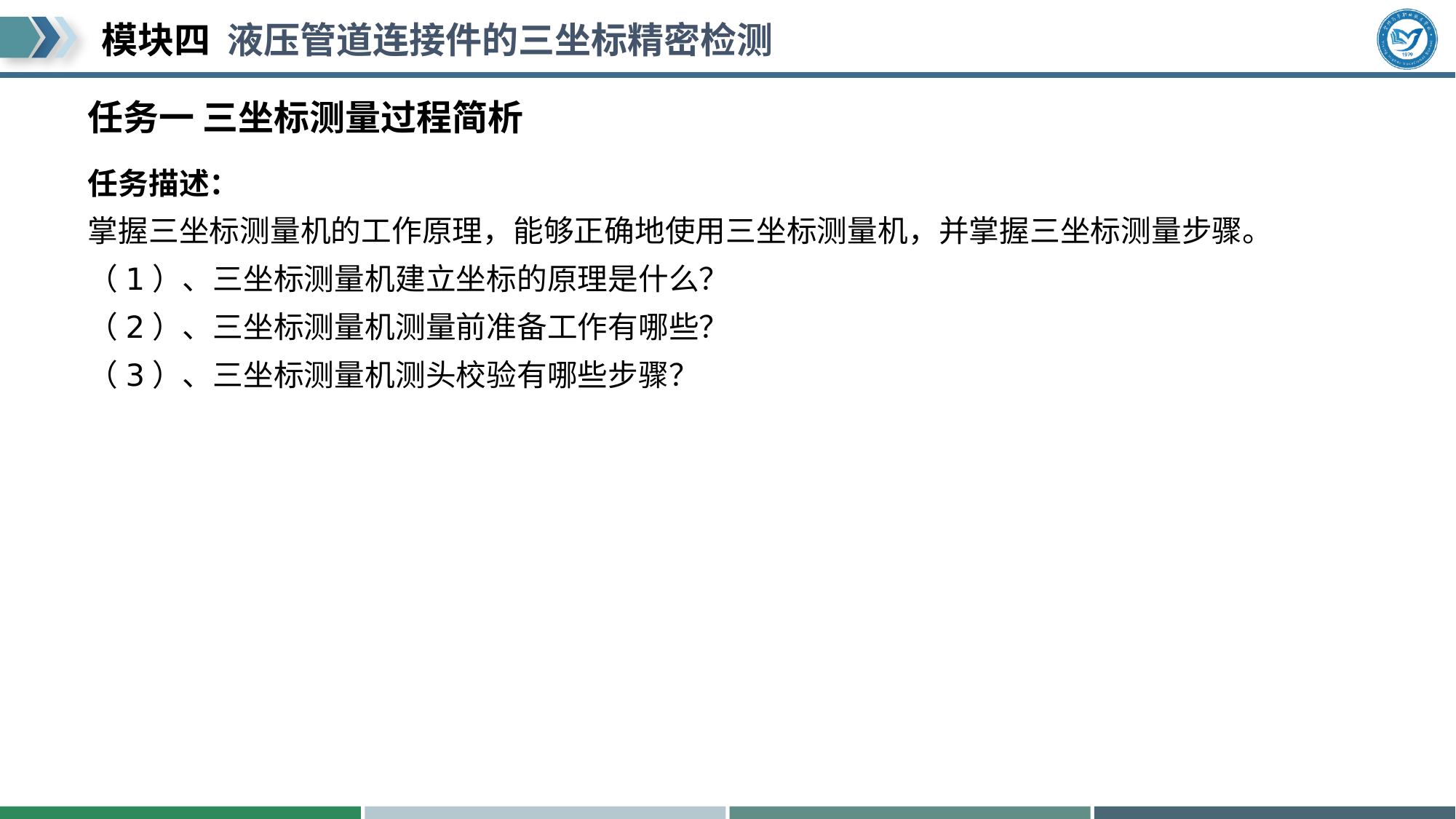

# 任务一 三坐标测量过程简析
任务描述：
掌握三坐标测量机的工作原理，能够正确地使用三坐标测量机，并掌握三坐标测量步骤。
（1）、三坐标测量机建立坐标的原理是什么？
（2）、三坐标测量机测量前准备工作有哪些？
（3）、三坐标测量机测头校验有哪些步骤？